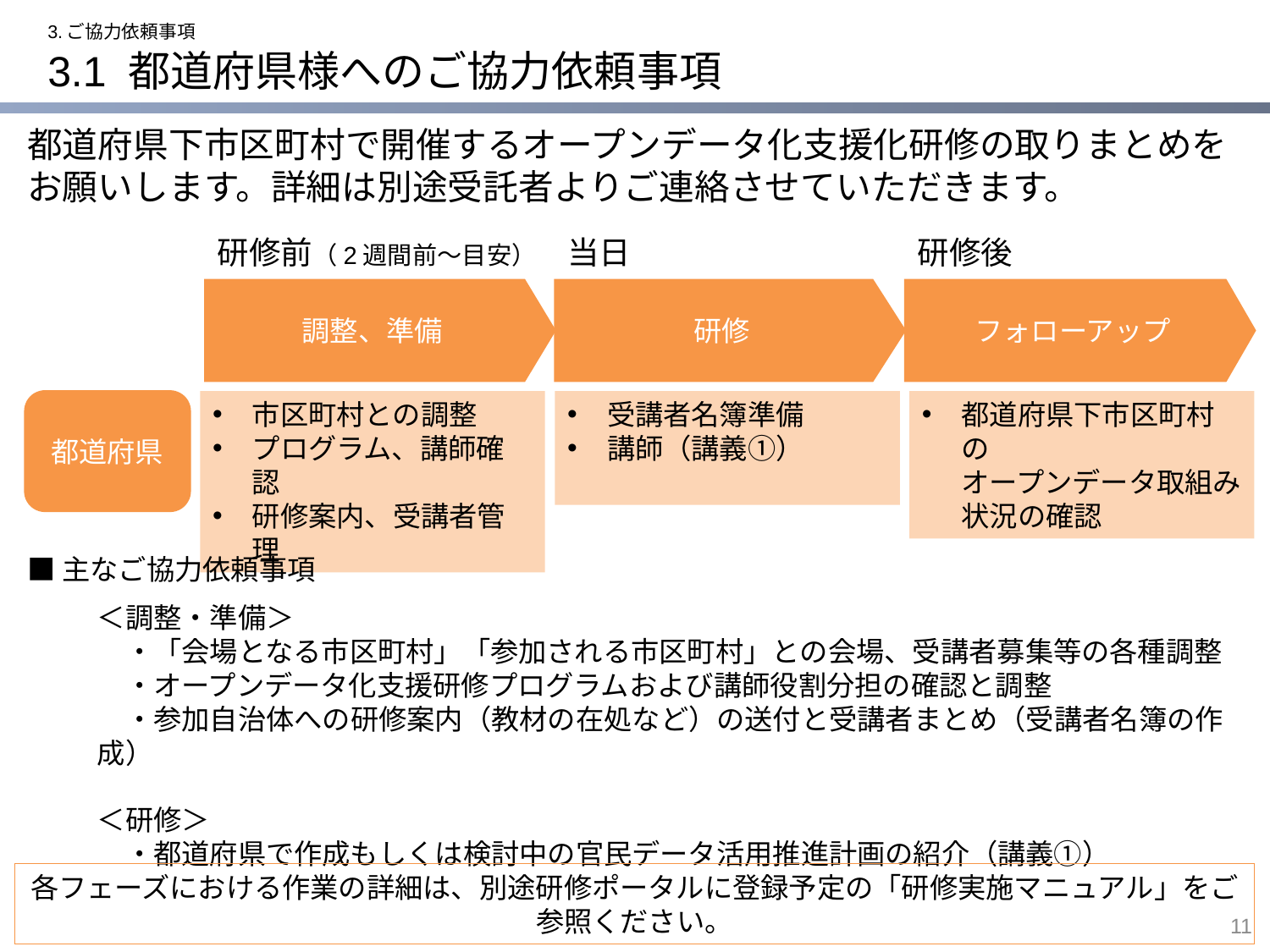

3.ご協力依頼事項
# 3.1 都道府県様へのご協力依頼事項
都道府県下市区町村で開催するオープンデータ化支援化研修の取りまとめをお願いします。詳細は別途受託者よりご連絡させていただきます。
研修前（2週間前～目安）
当日
研修後
調整、準備
研修
フォローアップ
都道府県
市区町村との調整
プログラム、講師確認
研修案内、受講者管理
受講者名簿準備
講師（講義①）

都道府県下市区町村の
オープンデータ取組み
状況の確認
■主なご協力依頼事項
＜調整・準備＞
　・「会場となる市区町村」「参加される市区町村」との会場、受講者募集等の各種調整
　・オープンデータ化支援研修プログラムおよび講師役割分担の確認と調整
　・参加自治体への研修案内（教材の在処など）の送付と受講者まとめ（受講者名簿の作成）

＜研修＞
　・都道府県で作成もしくは検討中の官民データ活用推進計画の紹介（講義①）
各フェーズにおける作業の詳細は、別途研修ポータルに登録予定の「研修実施マニュアル」をご参照ください。
11